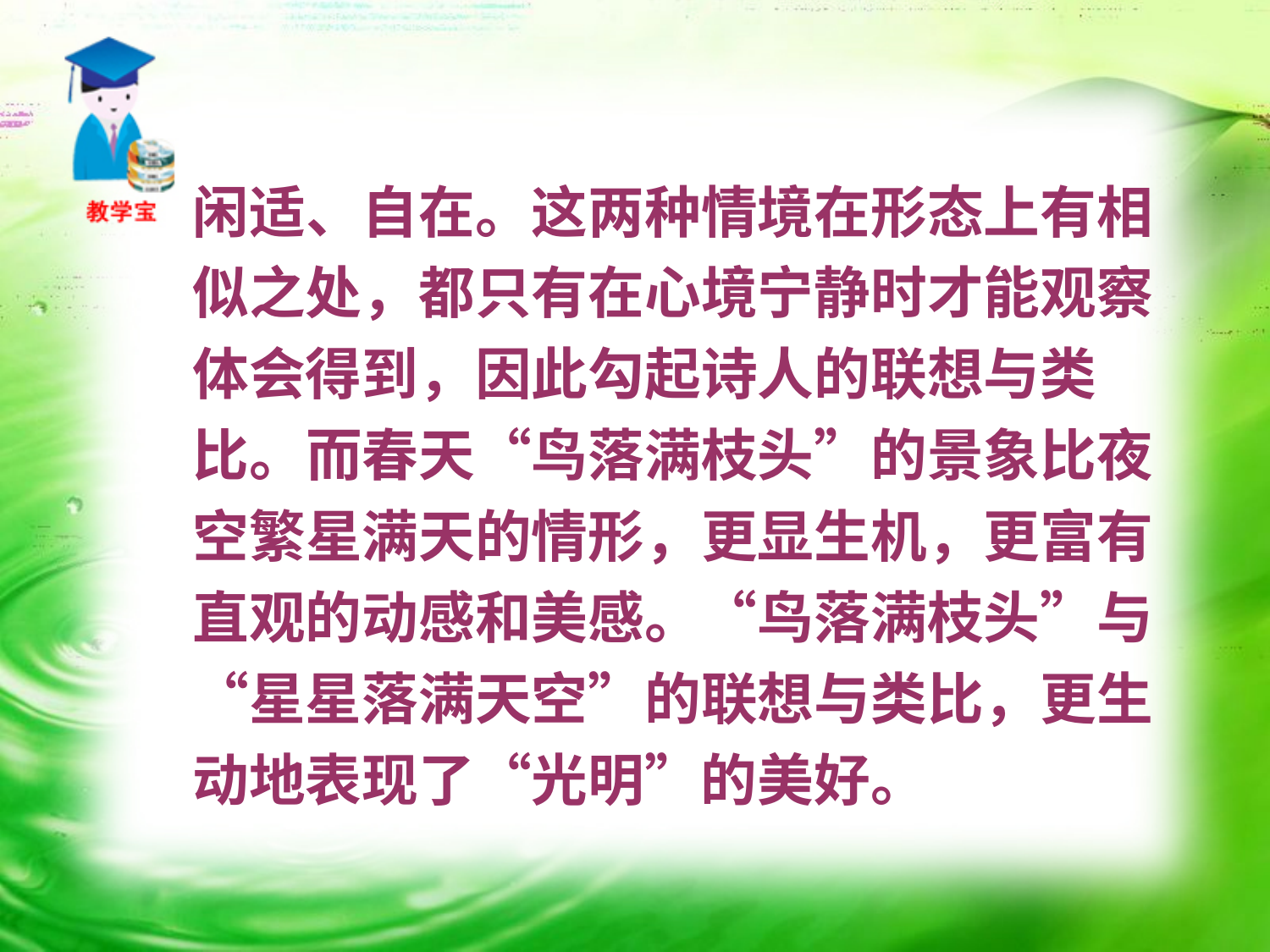

闲适、自在。这两种情境在形态上有相似之处，都只有在心境宁静时才能观察体会得到，因此勾起诗人的联想与类比。而春天“鸟落满枝头”的景象比夜空繁星满天的情形，更显生机，更富有直观的动感和美感。“鸟落满枝头”与“星星落满天空”的联想与类比，更生动地表现了“光明”的美好。